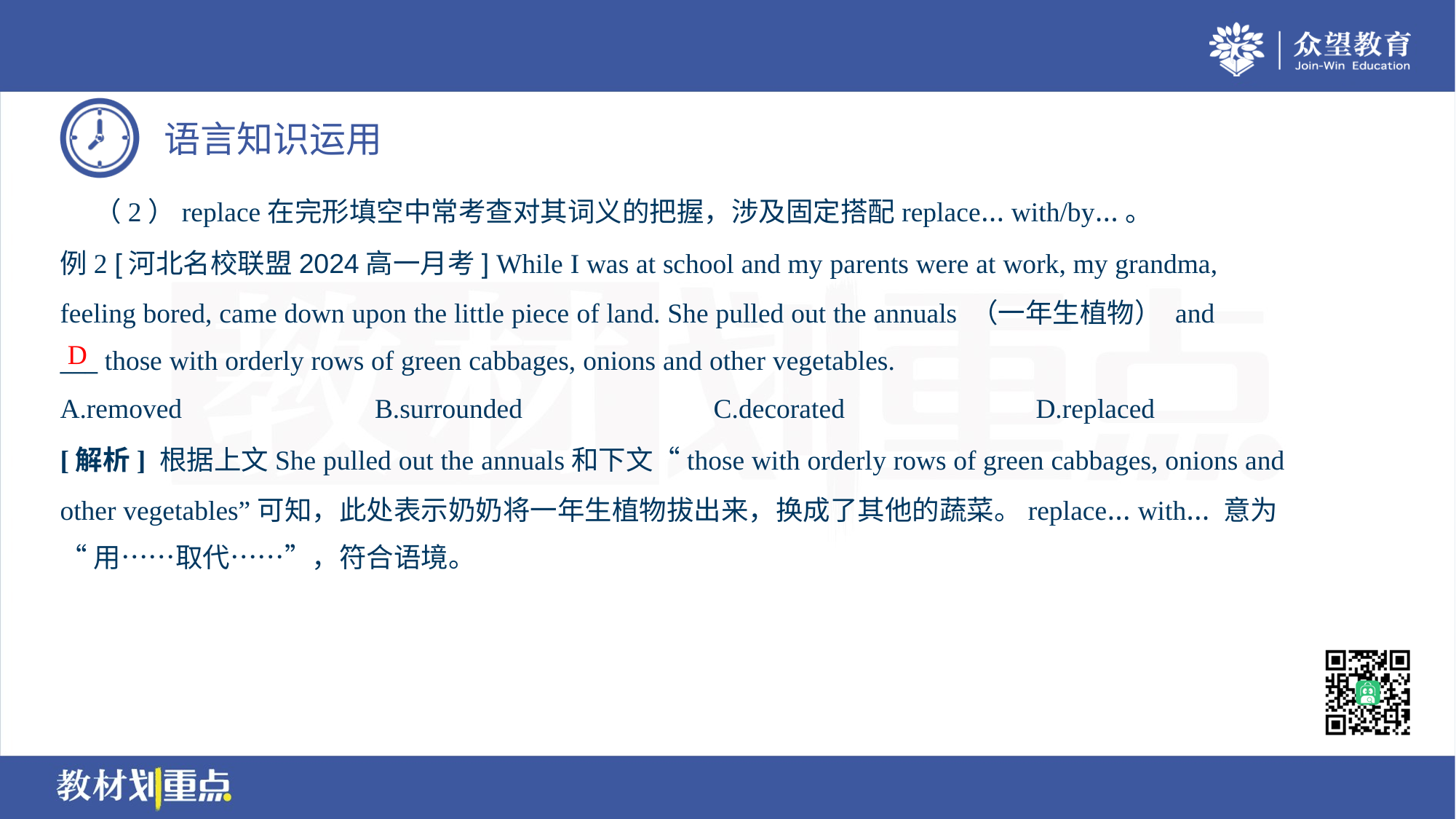

（2）replace在完形填空中常考查对其词义的把握，涉及固定搭配replace… with/by…。
例2 [河北名校联盟2024高一月考] While I was at school and my parents were at work, my grandma,
feeling bored, came down upon the little piece of land. She pulled out the annuals （一年生植物） and
___ those with orderly rows of green cabbages, onions and other vegetables.
D
A.removed	B.surrounded	C.decorated	D.replaced
[解析] 根据上文She pulled out the annuals和下文“those with orderly rows of green cabbages, onions and
other vegetables”可知，此处表示奶奶将一年生植物拔出来，换成了其他的蔬菜。replace… with… 意为
“用……取代……”，符合语境。